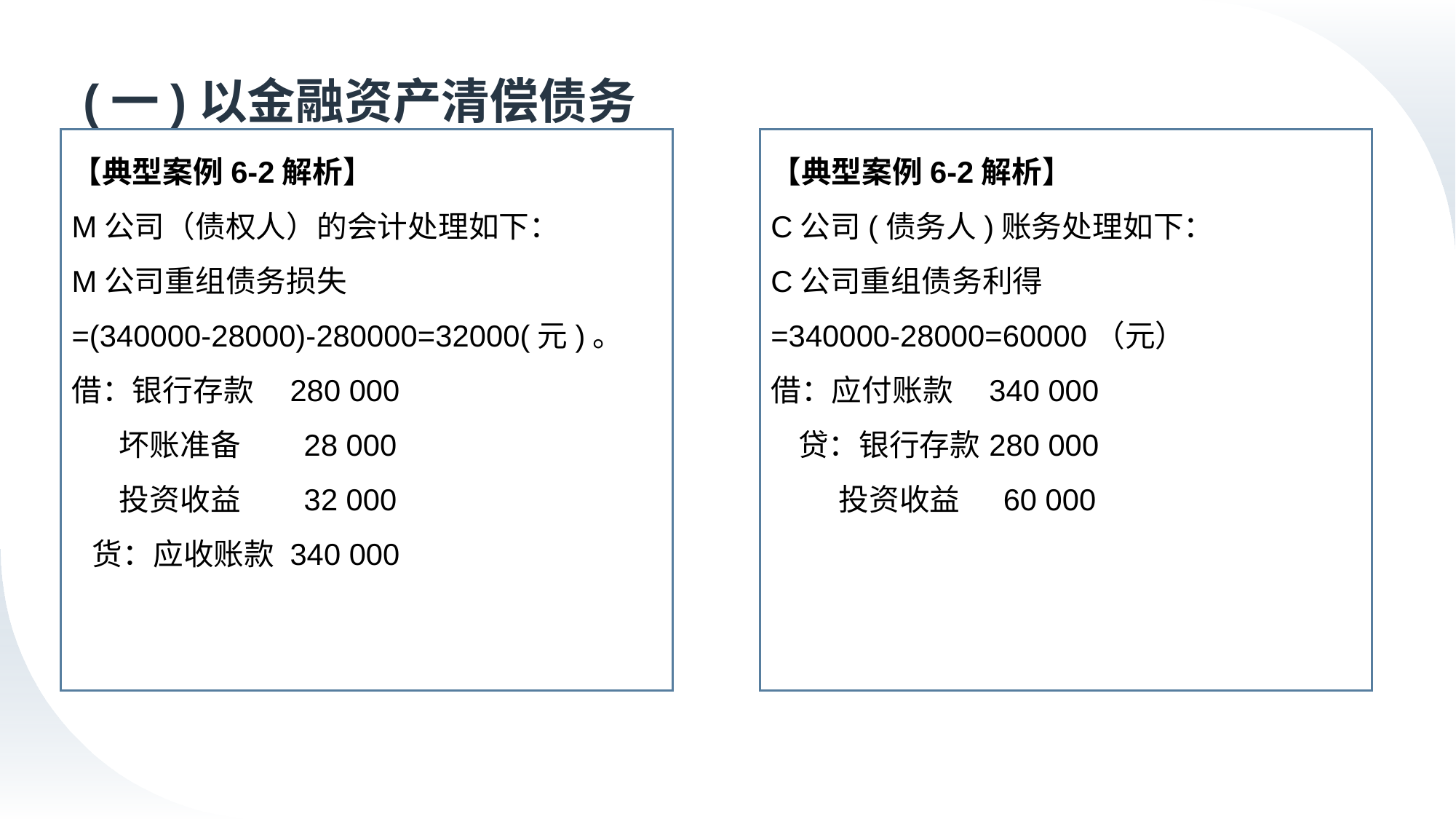

# (一)以金融资产清偿债务
【典型案例6-2解析】
M公司（债权人）的会计处理如下：
M公司重组债务损失
=(340000-28000)-280000=32000(元)。
借：银行存款	280 000
      坏账准备	 28 000
      投资收益	 32 000
  货：应收账款	340 000
【典型案例6-2解析】
C公司(债务人)账务处理如下：
C公司重组债务利得
=340000-28000=60000（元）
借：应付账款	340 000
   贷：银行存款	280 000
         投资收益	 60 000